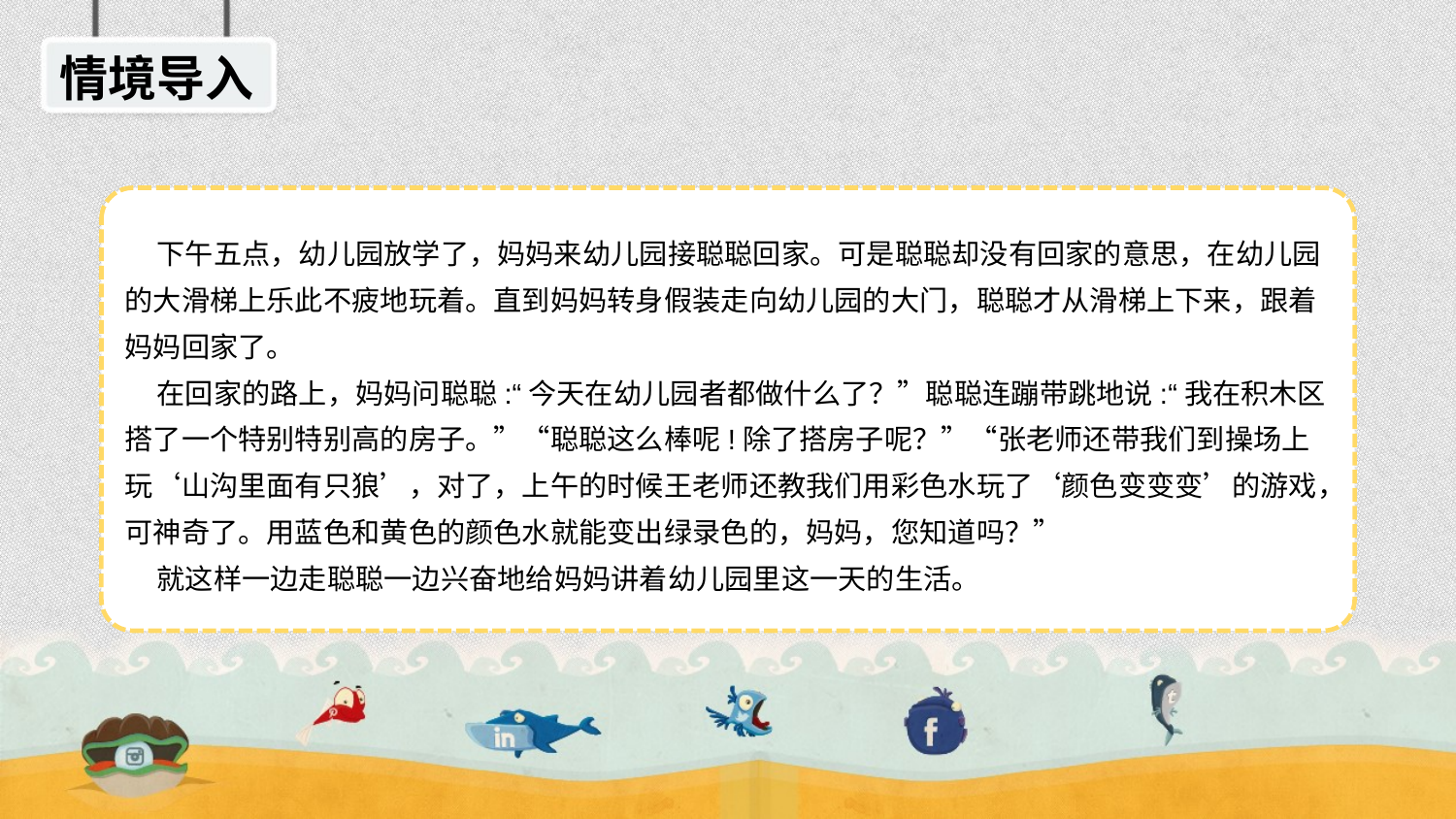

情境导入
    下午五点，幼儿园放学了，妈妈来幼儿园接聪聪回家。可是聪聪却没有回家的意思，在幼儿园的大滑梯上乐此不疲地玩着。直到妈妈转身假装走向幼儿园的大门，聪聪才从滑梯上下来，跟着妈妈回家了。
    在回家的路上，妈妈问聪聪:“今天在幼儿园者都做什么了？”聪聪连蹦带跳地说:“我在积木区搭了一个特别特别高的房子。”“聪聪这么棒呢!除了搭房子呢？”“张老师还带我们到操场上玩‘山沟里面有只狼’，对了，上午的时候王老师还教我们用彩色水玩了‘颜色变变变’的游戏，可神奇了。用蓝色和黄色的颜色水就能变出绿录色的，妈妈，您知道吗？”
    就这样一边走聪聪一边兴奋地给妈妈讲着幼儿园里这一天的生活。